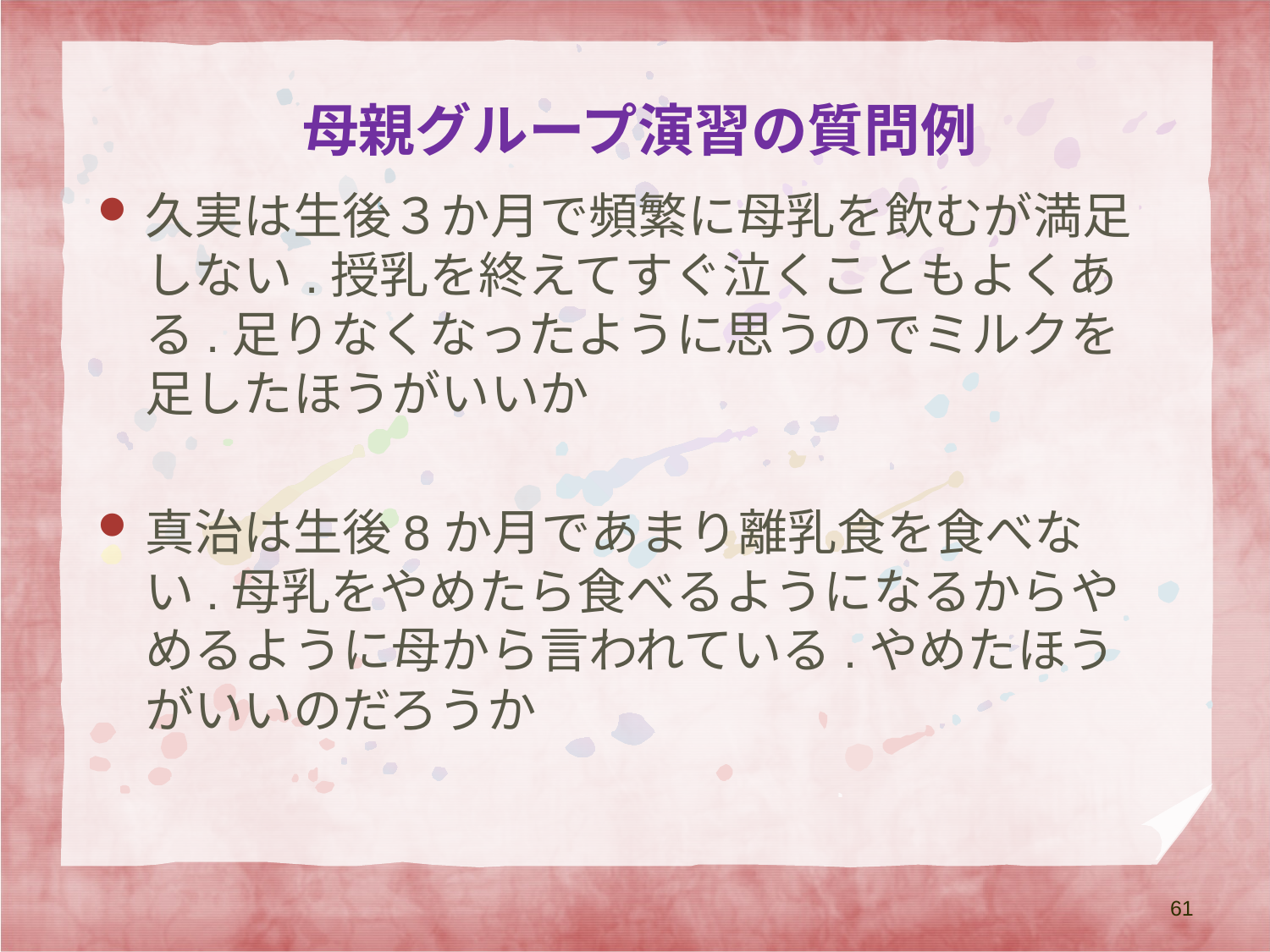

# 母親グループ演習の質問例
久実は生後３か月で頻繁に母乳を飲むが満足しない.授乳を終えてすぐ泣くこともよくある.足りなくなったように思うのでミルクを足したほうがいいか

真治は生後8か月であまり離乳食を食べない.母乳をやめたら食べるようになるからやめるように母から言われている.やめたほうがいいのだろうか
61